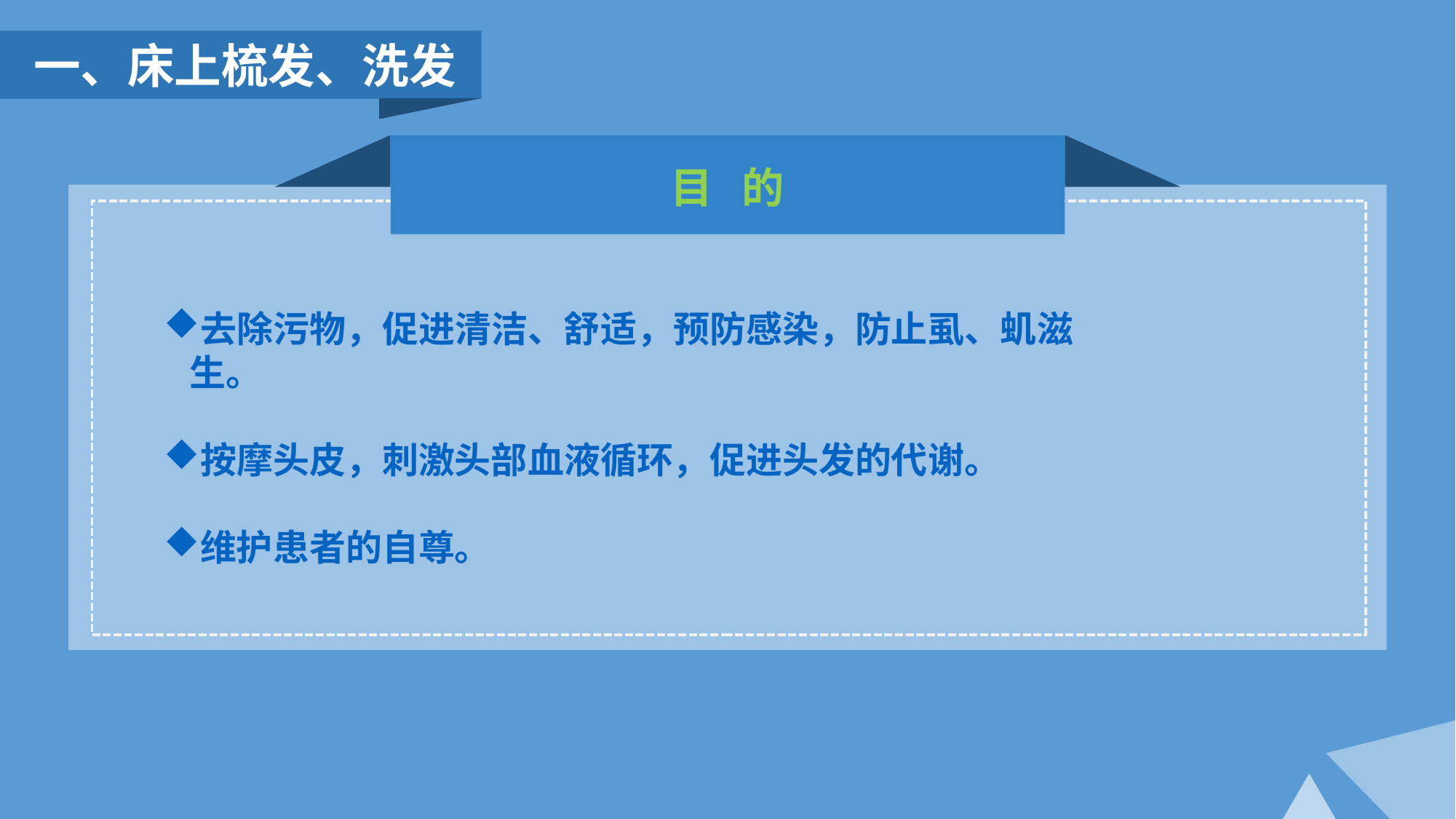

一、床上梳发、洗发

目   的

去除污物，促进清洁、舒适，预防感染，防止虱、虮滋生。

按摩头皮，刺激头部血液循环，促进头发的代谢。

维护患者的自尊。